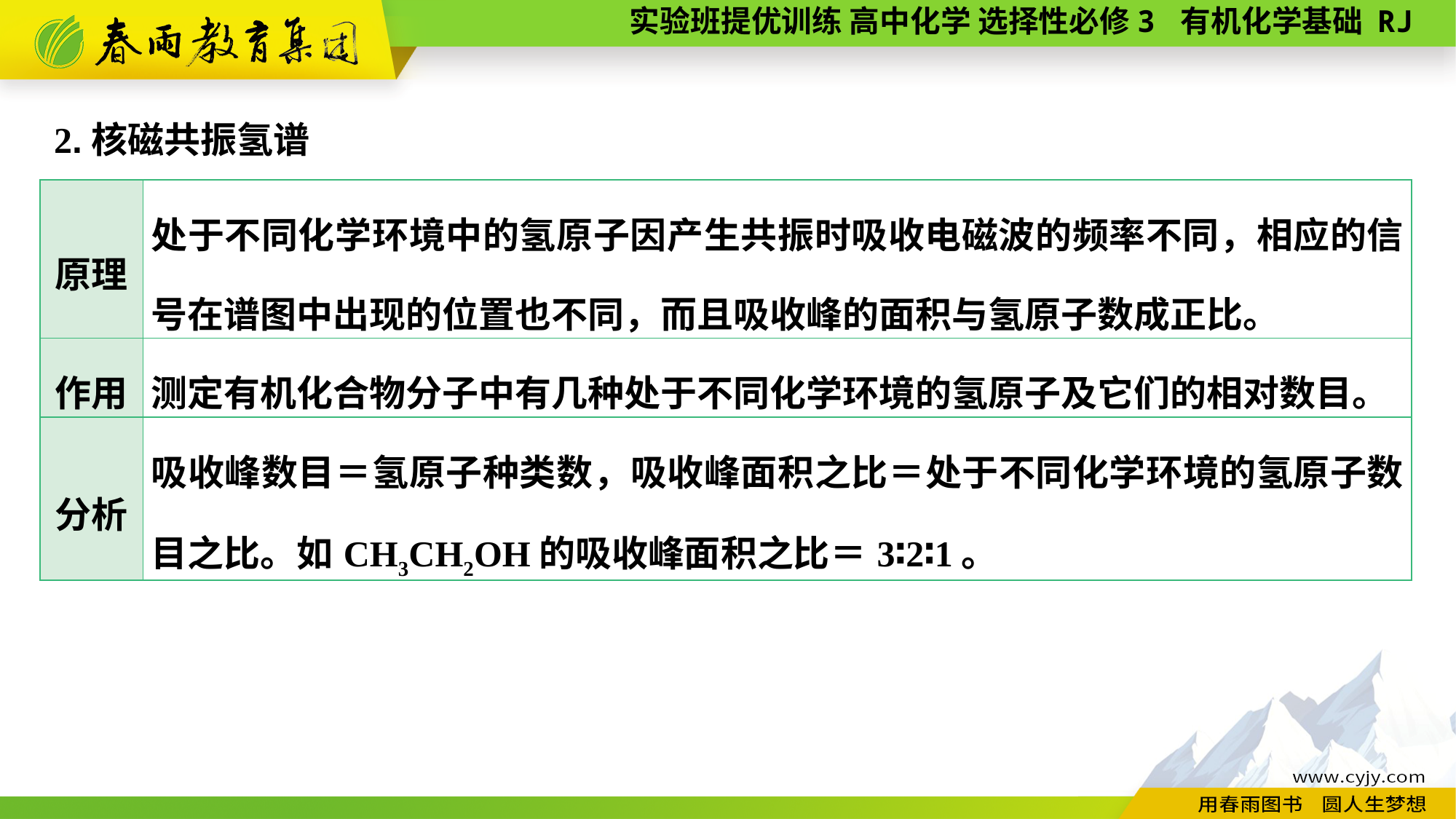

2.核磁共振氢谱
| 原理 | 处于不同化学环境中的氢原子因产生共振时吸收电磁波的频率不同，相应的信号在谱图中出现的位置也不同，而且吸收峰的面积与氢原子数成正比。 |
| --- | --- |
| 作用 | 测定有机化合物分子中有几种处于不同化学环境的氢原子及它们的相对数目。 |
| 分析 | 吸收峰数目＝氢原子种类数，吸收峰面积之比＝处于不同化学环境的氢原子数目之比。如CH3CH2OH的吸收峰面积之比＝3∶2∶1。 |